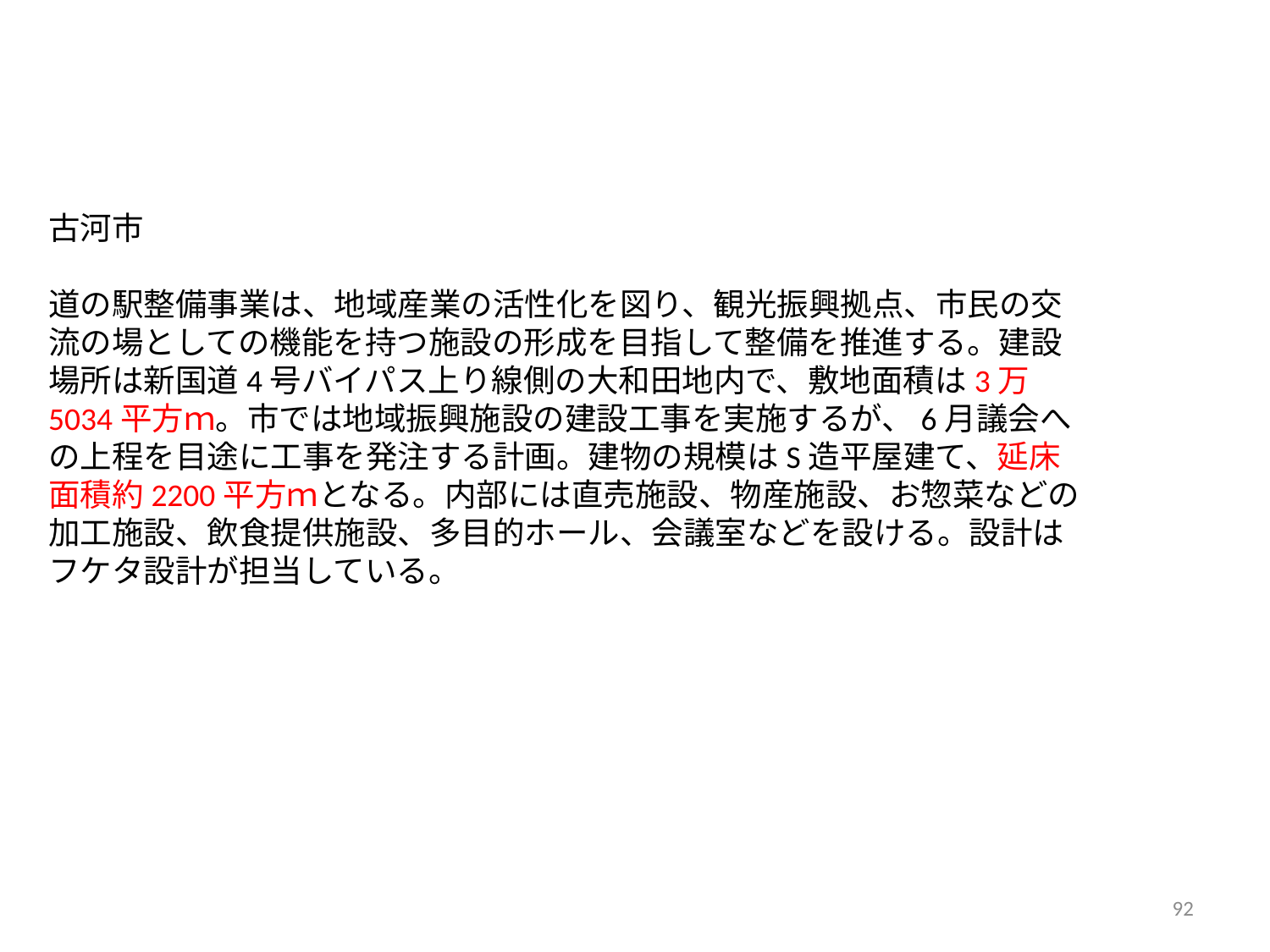

古河市

道の駅整備事業は、地域産業の活性化を図り、観光振興拠点、市民の交流の場としての機能を持つ施設の形成を目指して整備を推進する。建設場所は新国道4号バイパス上り線側の大和田地内で、敷地面積は3万5034平方ｍ。市では地域振興施設の建設工事を実施するが、6月議会への上程を目途に工事を発注する計画。建物の規模はS造平屋建て、延床面積約2200平方ｍとなる。内部には直売施設、物産施設、お惣菜などの加工施設、飲食提供施設、多目的ホール、会議室などを設ける。設計はフケタ設計が担当している。
92